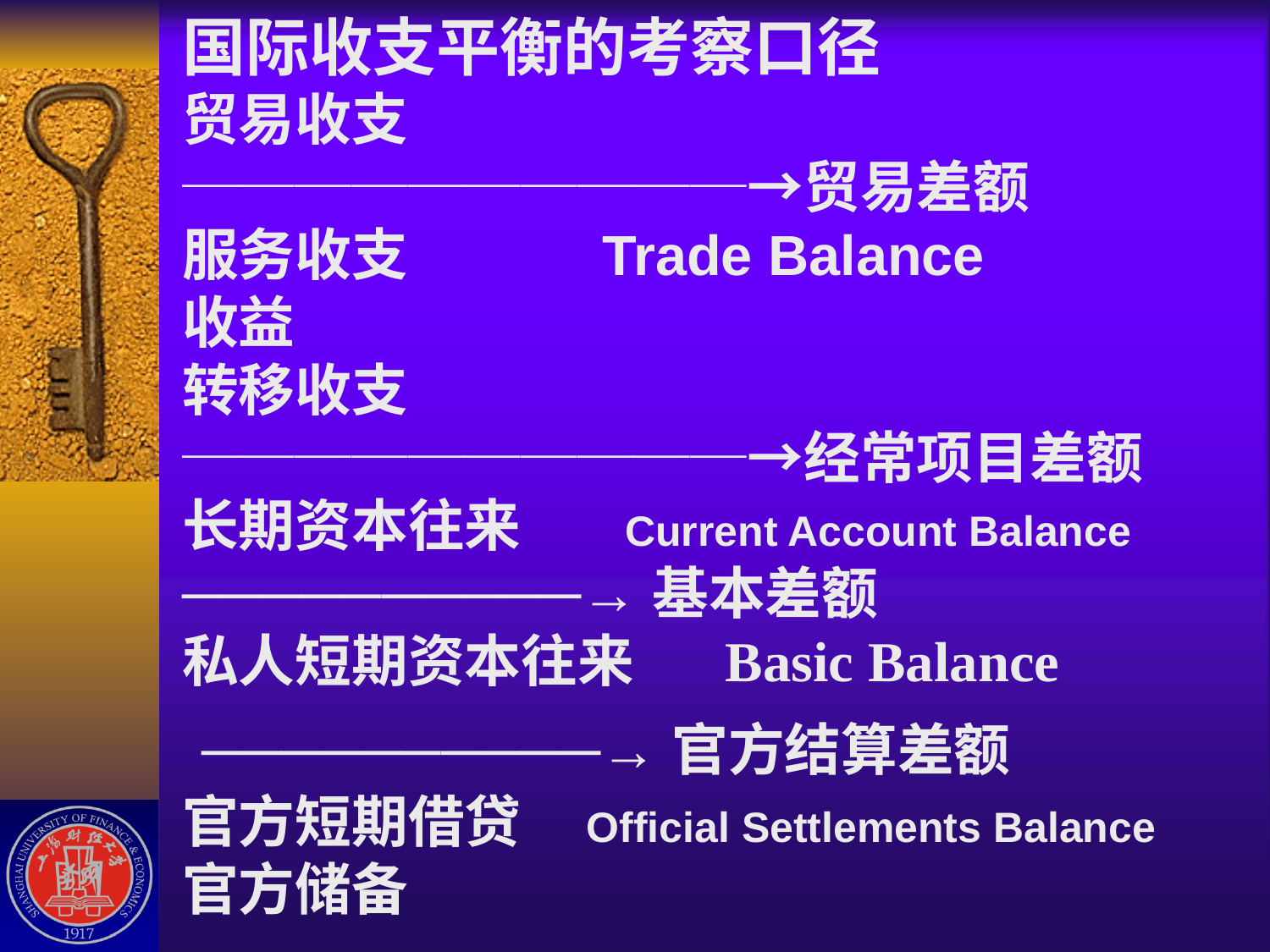

# 国际收支平衡的考察口径 贸易收支 ──────────→贸易差额 服务收支              Trade Balance 收益 转移收支 ──────────→经常项目差额   长期资本往来       Current Account Balance ──────────→基本差额 私人短期资本往来      Basic Balance ──────────→官方结算差额 官方短期借贷    Official Settlements Balance 官方储备